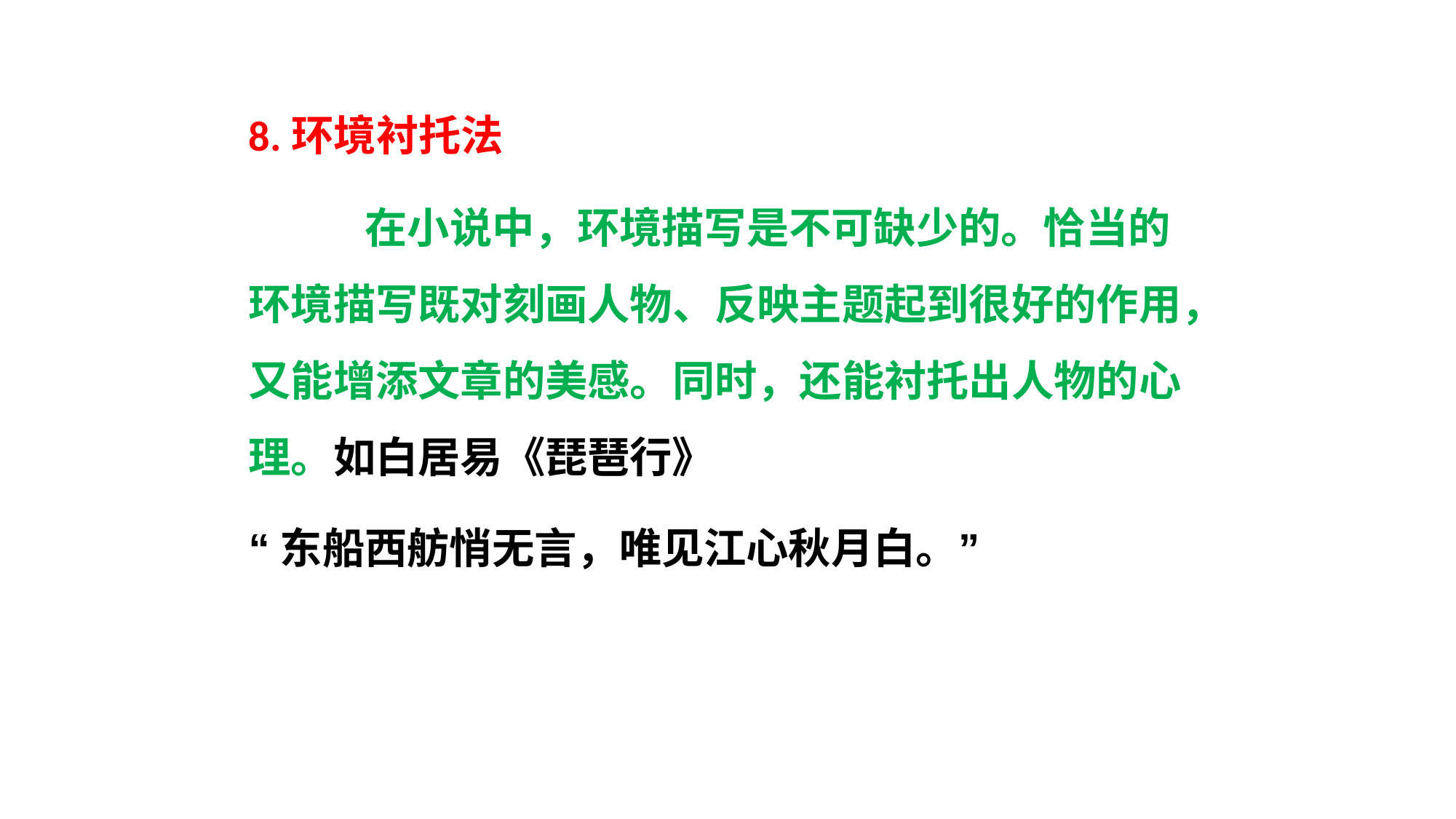

8.环境衬托法
         在小说中，环境描写是不可缺少的。恰当的环境描写既对刻画人物、反映主题起到很好的作用，又能增添文章的美感。同时，还能衬托出人物的心理。如白居易《琵琶行》
“东船西舫悄无言，唯见江心秋月白。”